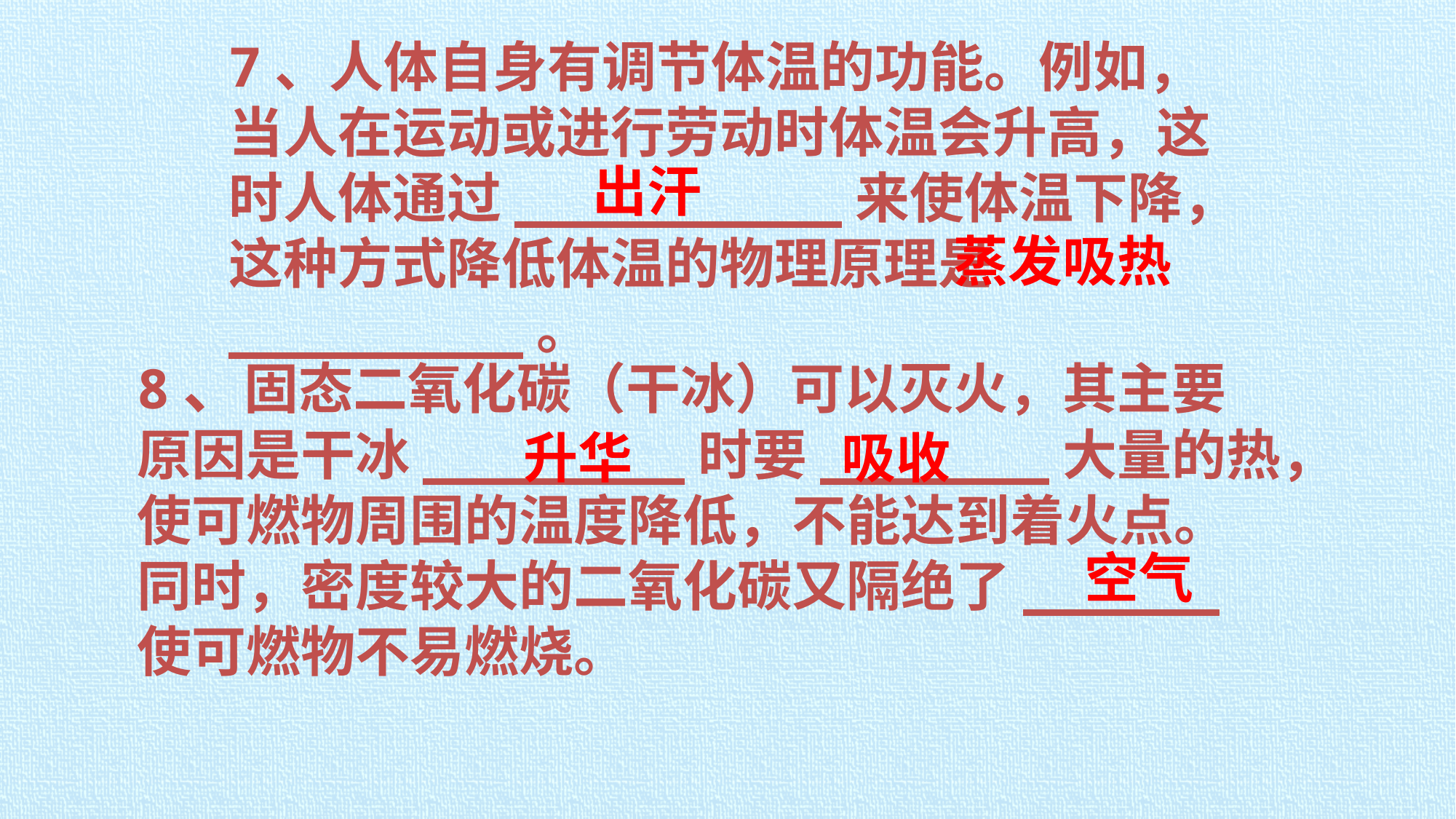

7、人体自身有调节体温的功能。例如，当人在运动或进行劳动时体温会升高，这时人体通过__________来使体温下降，这种方式降低体温的物理原理是_________。
出汗
蒸发吸热
8、固态二氧化碳（干冰）可以灭火，其主要
原因是干冰________时要_______大量的热，
使可燃物周围的温度降低，不能达到着火点。
同时，密度较大的二氧化碳又隔绝了______
使可燃物不易燃烧。
升华
吸收
空气